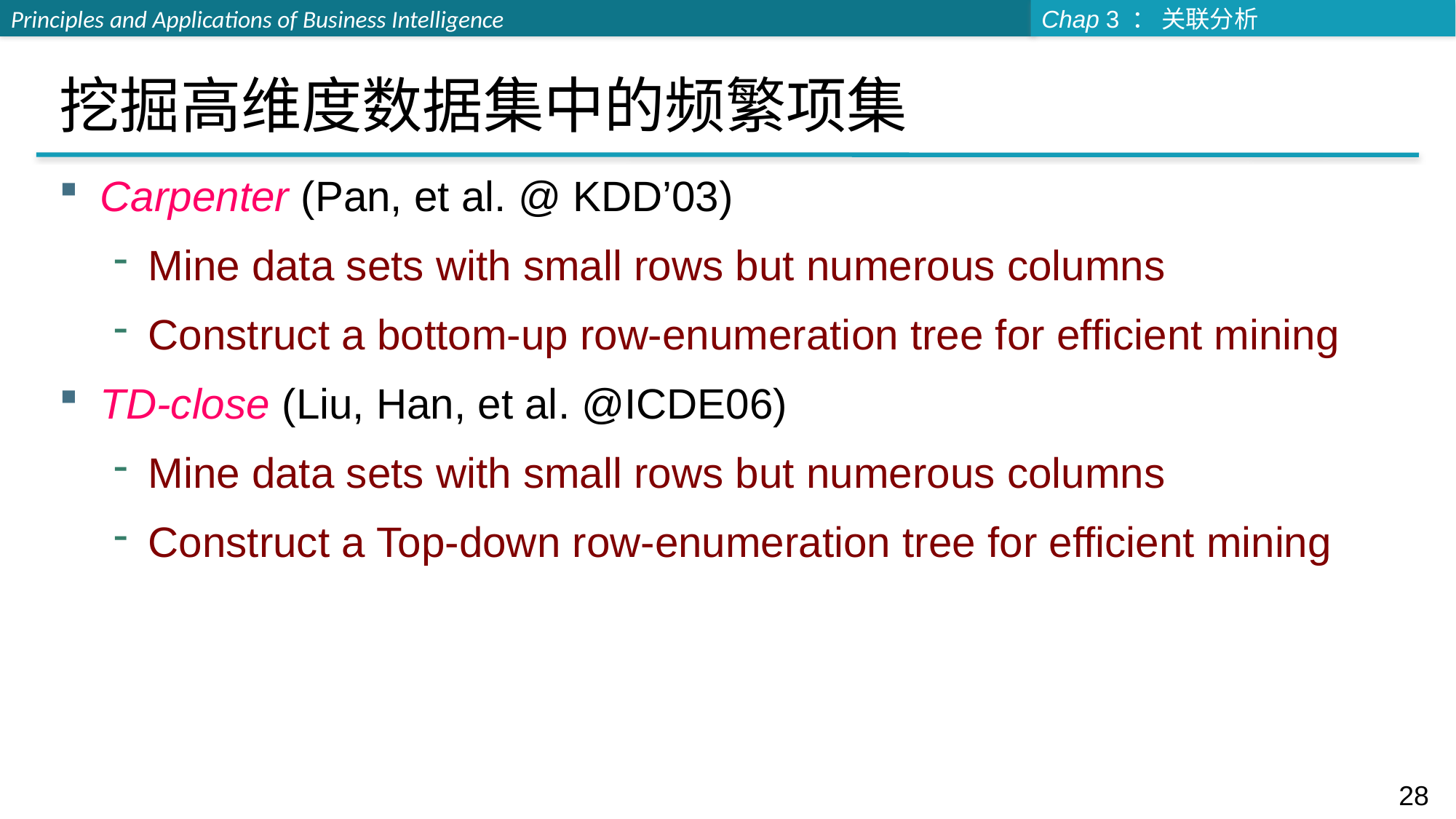

# 挖掘高维度数据集中的频繁项集
Carpenter (Pan, et al. @ KDD’03)
Mine data sets with small rows but numerous columns
Construct a bottom-up row-enumeration tree for efficient mining
TD-close (Liu, Han, et al. @ICDE06)
Mine data sets with small rows but numerous columns
Construct a Top-down row-enumeration tree for efficient mining